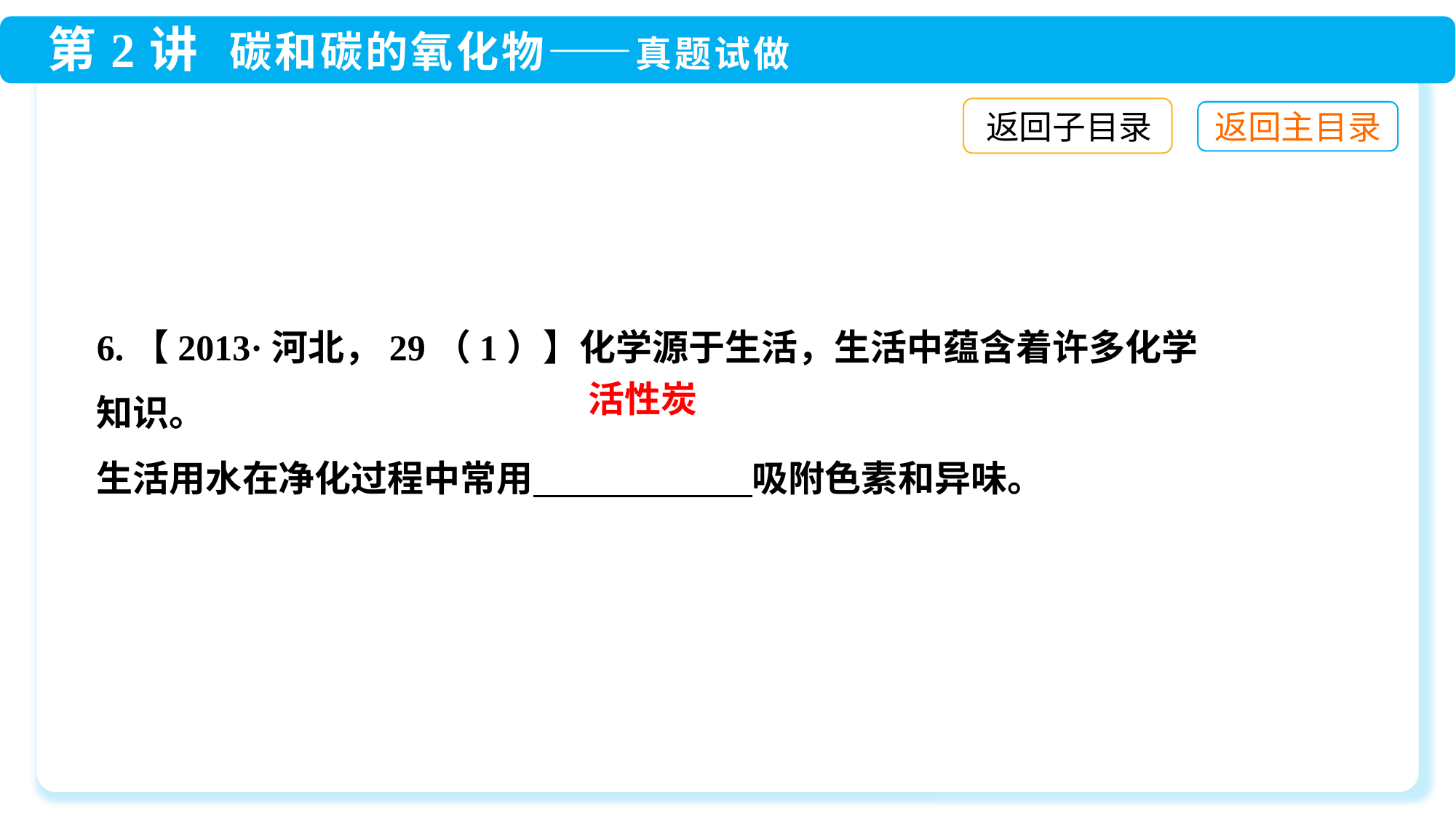

返回子目录
6.【2013·河北，29（1）】化学源于生活，生活中蕴含着许多化学知识。
生活用水在净化过程中常用　　         　　吸附色素和异味。
活性炭